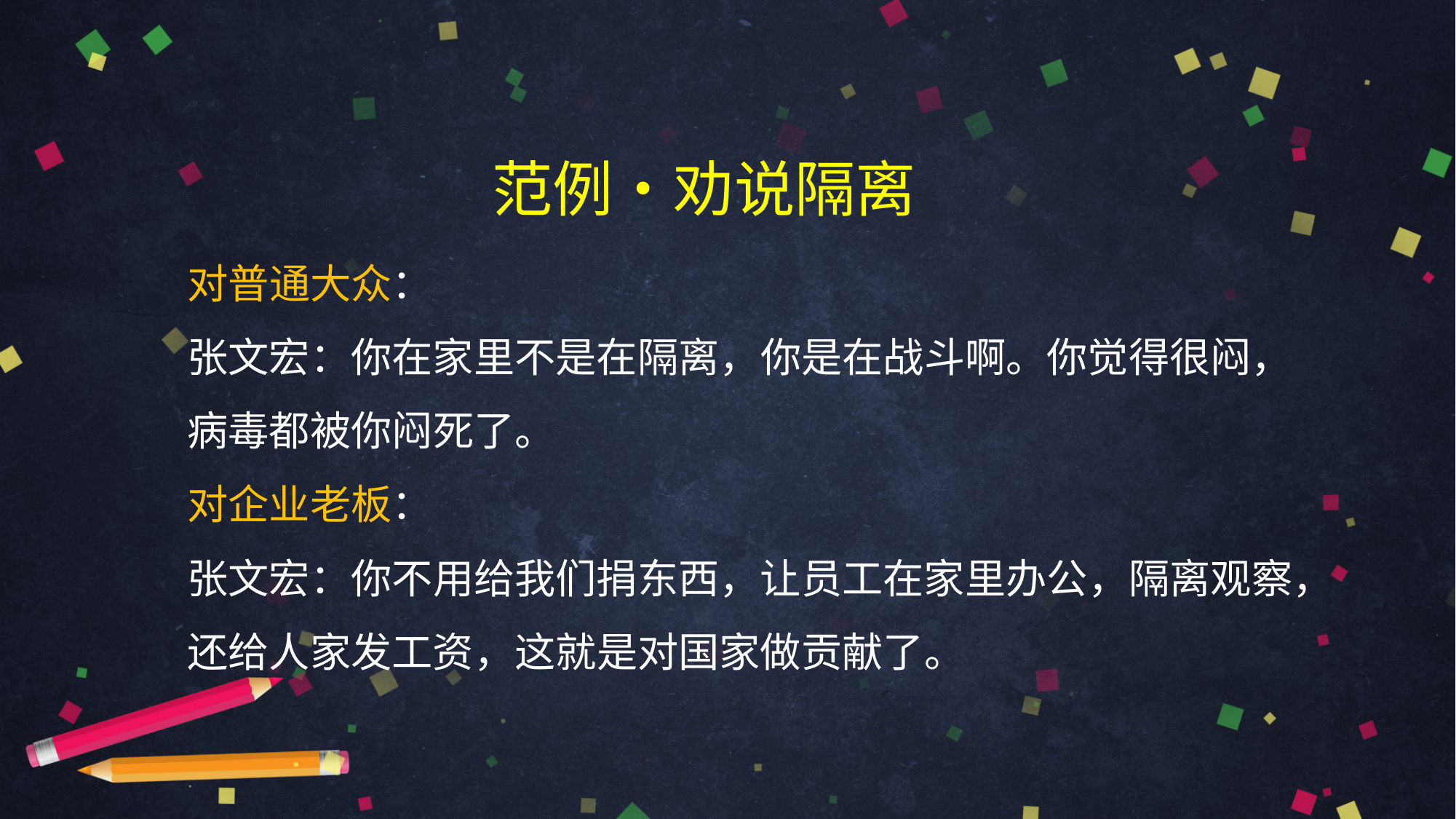

范例•劝说隔离
对普通大众：
张文宏：你在家里不是在隔离，你是在战斗啊。你觉得很闷，病毒都被你闷死了。
对企业老板：
张文宏：你不用给我们捐东西，让员工在家里办公，隔离观察，还给人家发工资，这就是对国家做贡献了。